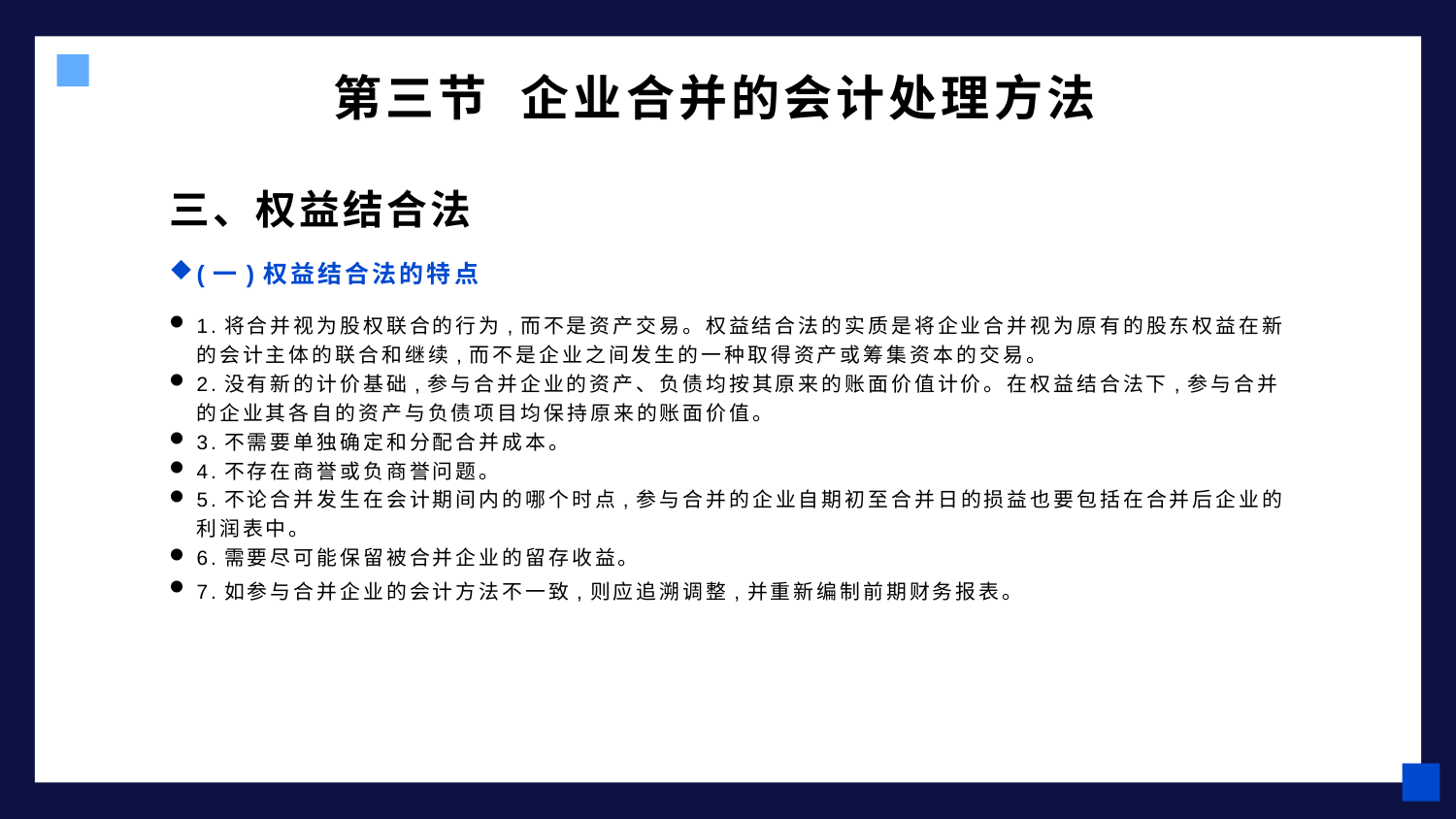

# 第三节  企业合并的会计处理方法
三、权益结合法
(一)权益结合法的特点
1.将合并视为股权联合的行为,而不是资产交易。权益结合法的实质是将企业合并视为原有的股东权益在新的会计主体的联合和继续,而不是企业之间发生的一种取得资产或筹集资本的交易。
2.没有新的计价基础,参与合并企业的资产、负债均按其原来的账面价值计价。在权益结合法下,参与合并的企业其各自的资产与负债项目均保持原来的账面价值。
3.不需要单独确定和分配合并成本。
4.不存在商誉或负商誉问题。
5.不论合并发生在会计期间内的哪个时点,参与合并的企业自期初至合并日的损益也要包括在合并后企业的利润表中。
6.需要尽可能保留被合并企业的留存收益。
7.如参与合并企业的会计方法不一致,则应追溯调整,并重新编制前期财务报表。